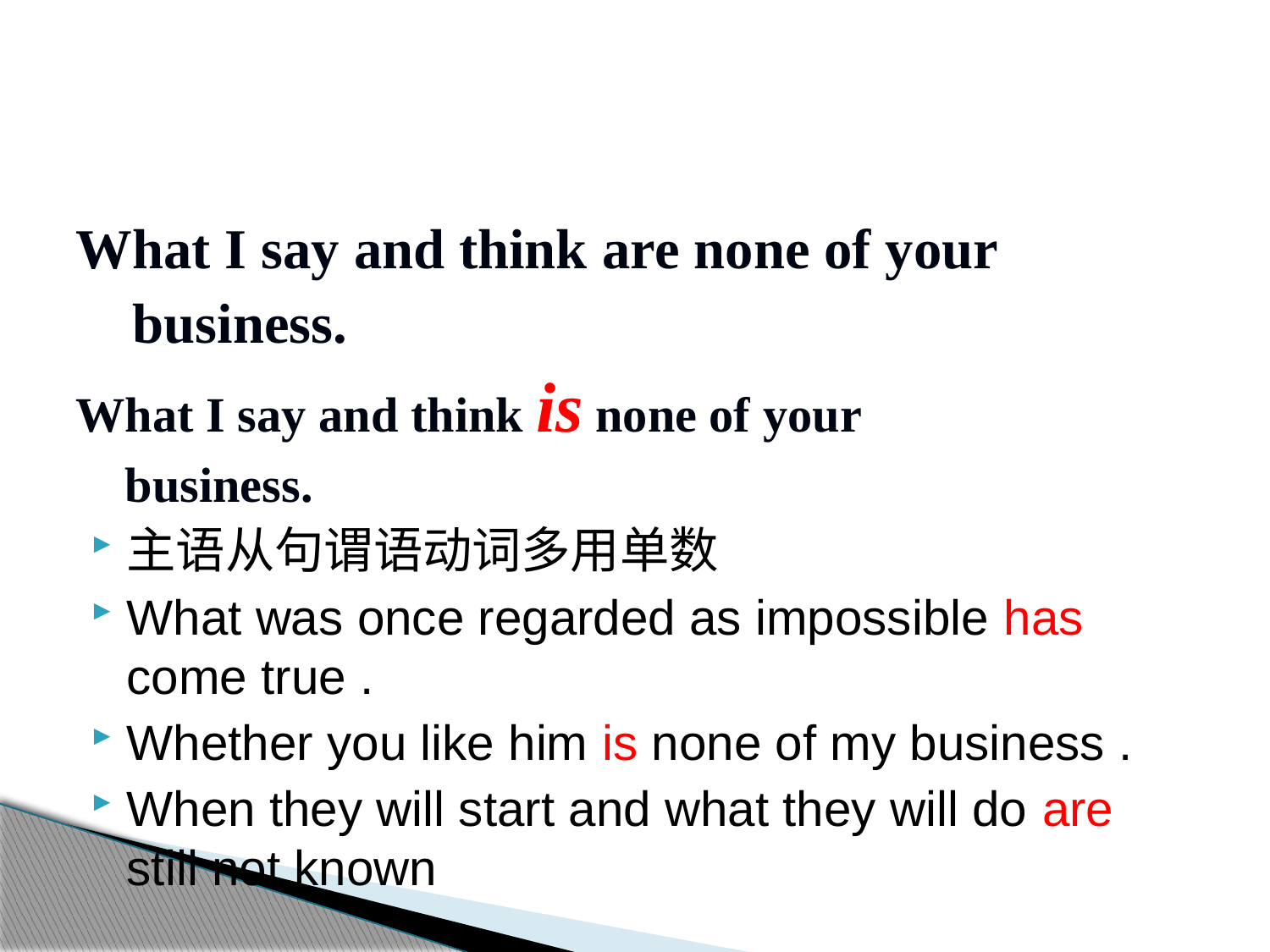

#
What I say and think are none of your
    business.
What I say and think is none of your
    business.
主语从句谓语动词多用单数
What was once regarded as impossible has come true .
Whether you like him is none of my business .
When they will start and what they will do are still not known